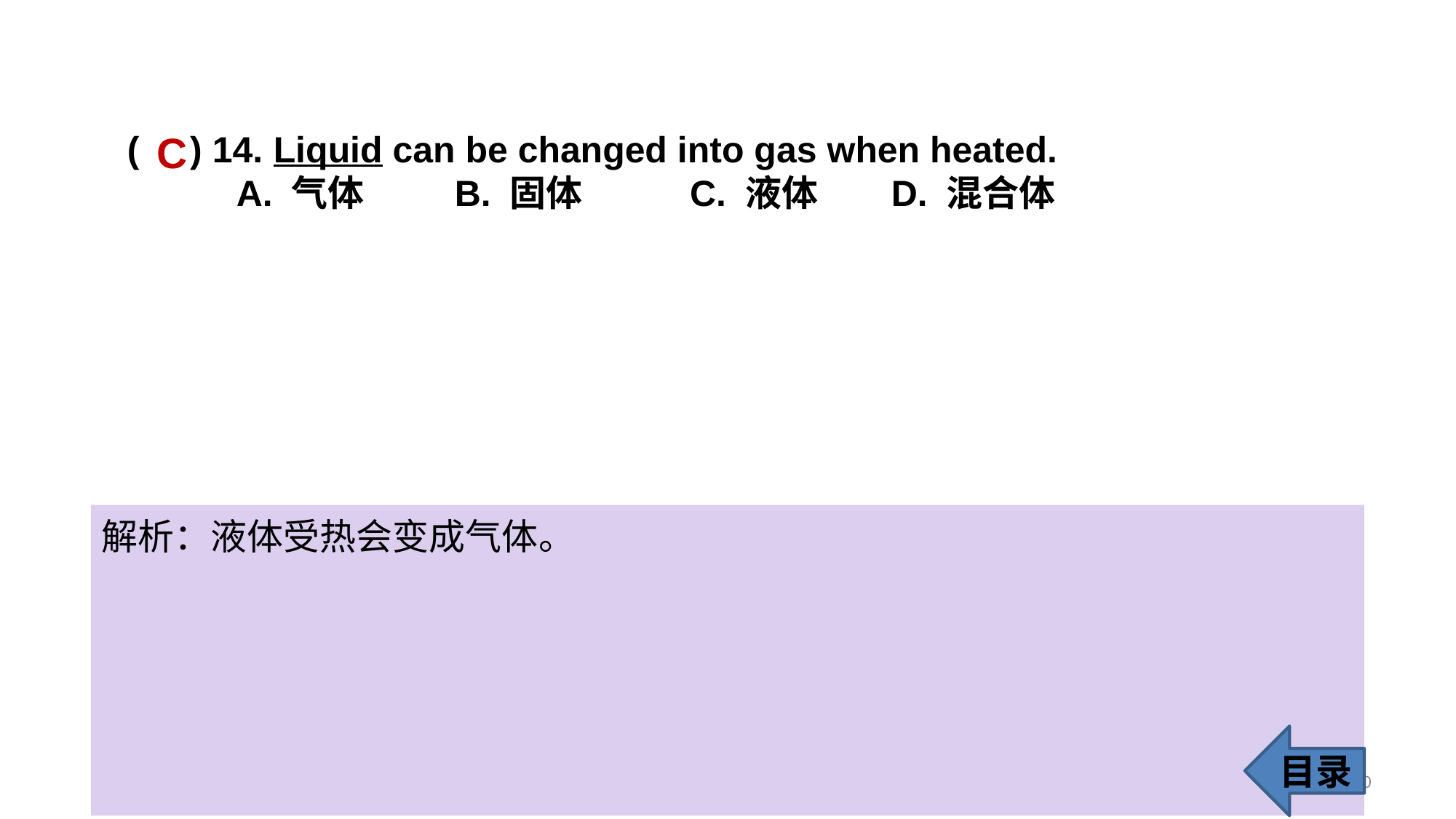

C
(     ) 14. Liquid can be changed into gas when heated.
	A. 气体 	B. 固体	 C. 液体 	D. 混合体

解析：液体受热会变成气体。
目录
20